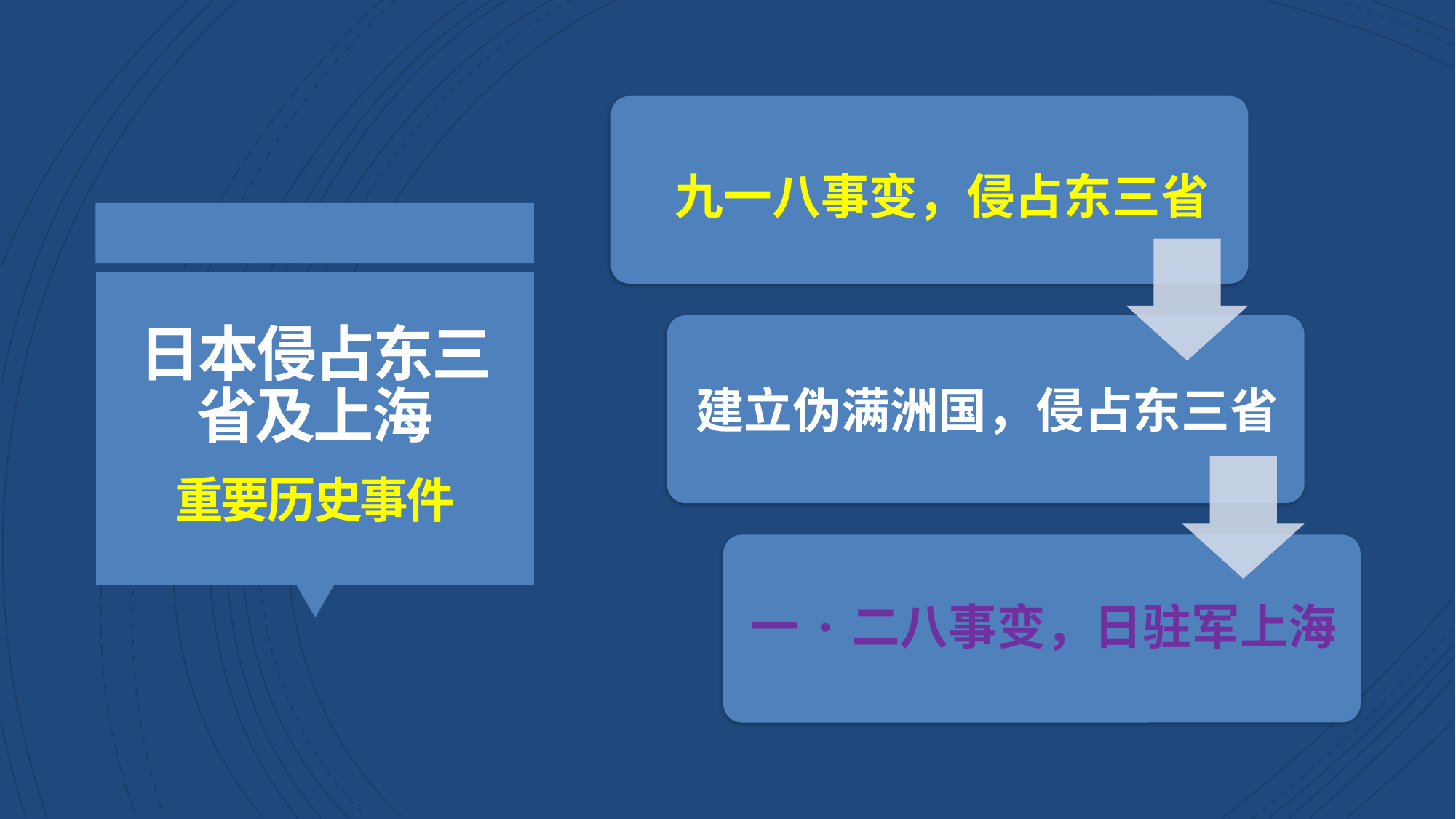

九一八事变，侵占东三省

建立伪满洲国，侵占东三省

一·二八事变，日驻军上海
日本侵占东三省及上海
重要历史事件